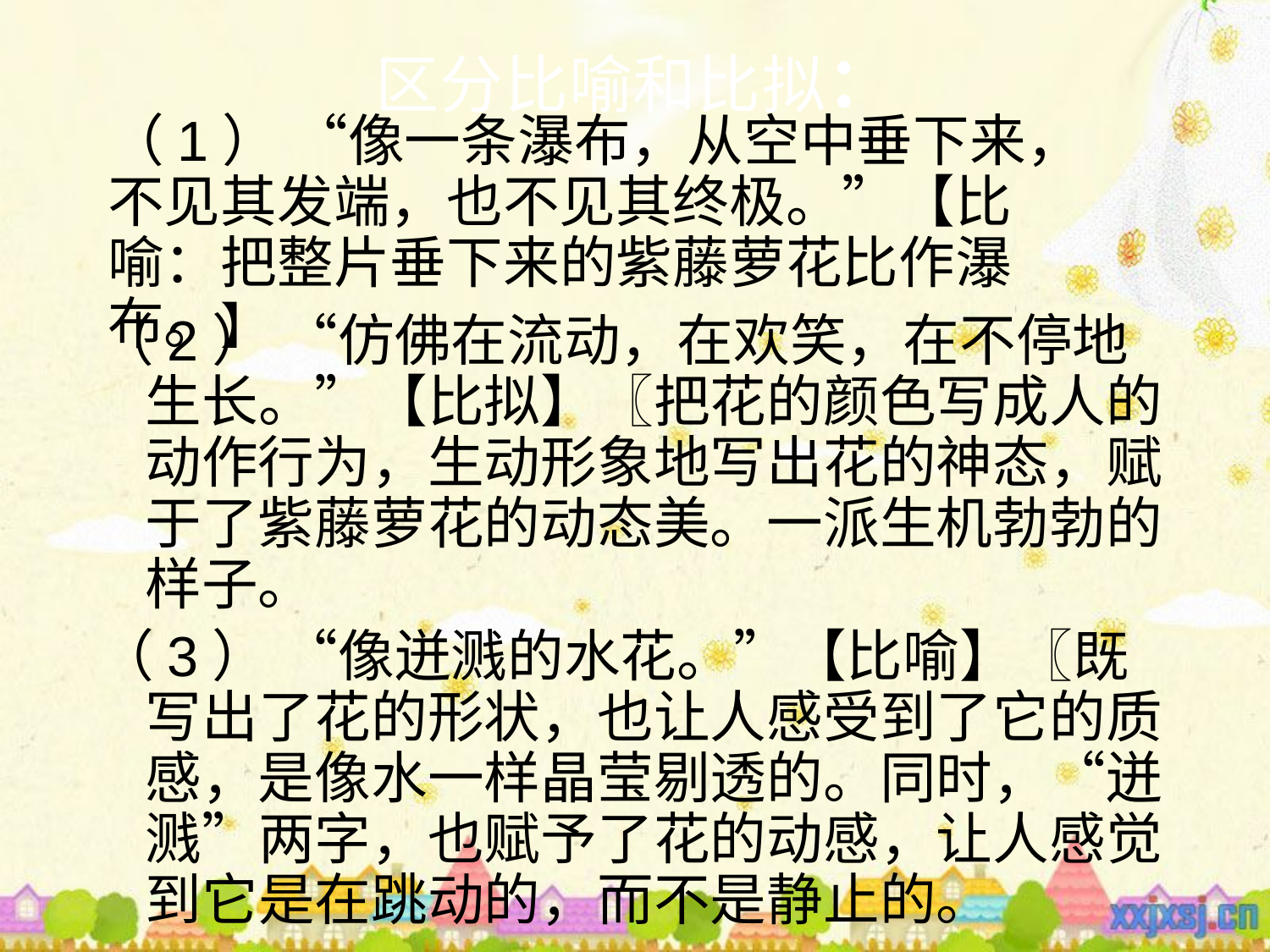

# 区分比喻和比拟：
（1） “像一条瀑布，从空中垂下来，不见其发端，也不见其终极。”【比喻：把整片垂下来的紫藤萝花比作瀑布。】

（2） “仿佛在流动，在欢笑，在不停地生长。”【比拟】〖把花的颜色写成人的动作行为，生动形象地写出花的神态，赋于了紫藤萝花的动态美。一派生机勃勃的样子。
（3） “像迸溅的水花。”【比喻】〖既写出了花的形状，也让人感受到了它的质感，是像水一样晶莹剔透的。同时，“迸溅”两字，也赋予了花的动感，让人感觉到它是在跳动的，而不是静止的。